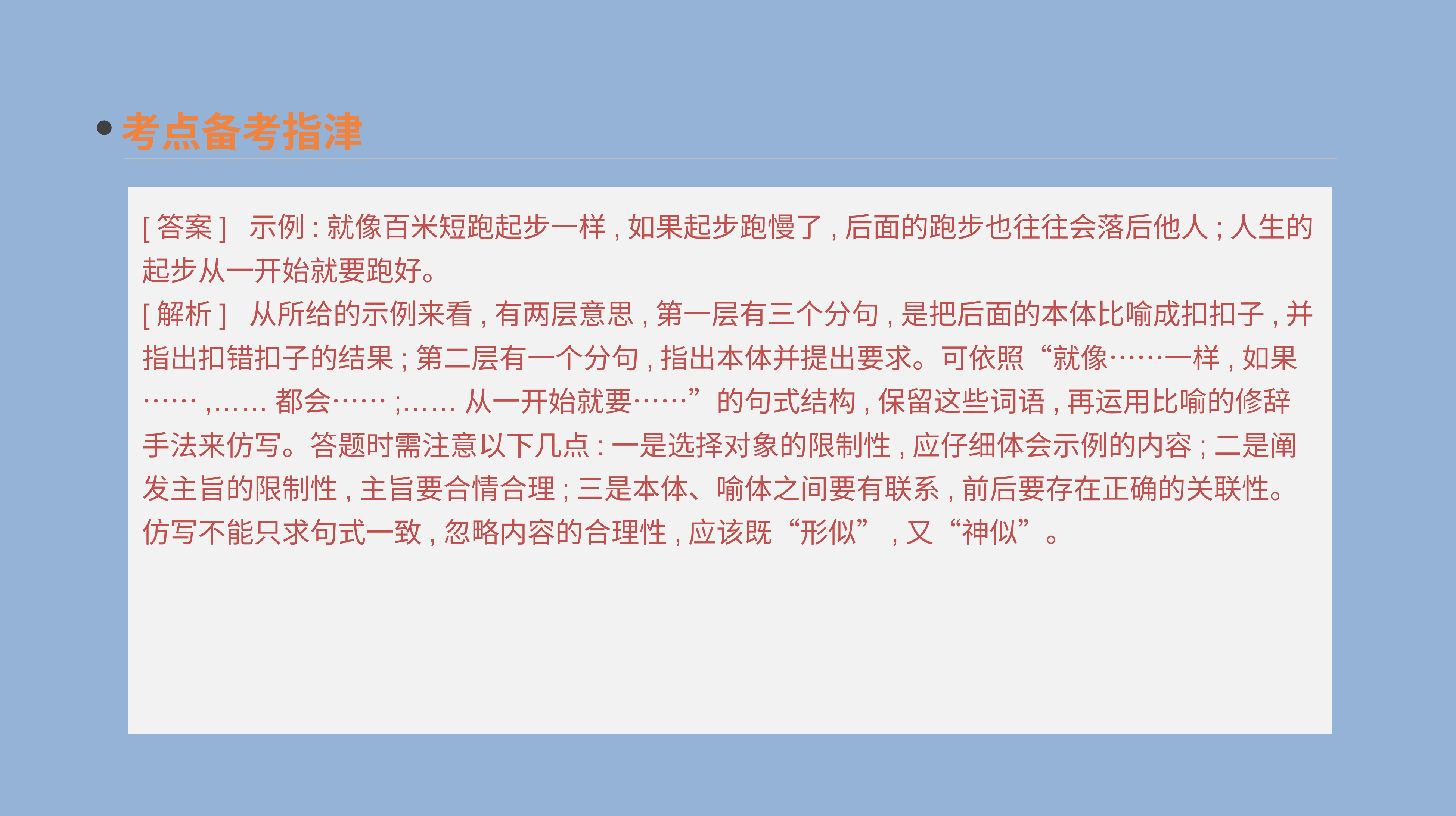

考点备考指津

[答案]  示例:就像百米短跑起步一样,如果起步跑慢了,后面的跑步也往往会落后他人;人生的起步从一开始就要跑好。
[解析]  从所给的示例来看,有两层意思,第一层有三个分句,是把后面的本体比喻成扣扣子,并指出扣错扣子的结果;第二层有一个分句,指出本体并提出要求。可依照“就像……一样,如果……,……都会……;……从一开始就要……”的句式结构,保留这些词语,再运用比喻的修辞手法来仿写。答题时需注意以下几点:一是选择对象的限制性,应仔细体会示例的内容;二是阐发主旨的限制性,主旨要合情合理;三是本体、喻体之间要有联系,前后要存在正确的关联性。仿写不能只求句式一致,忽略内容的合理性,应该既“形似”,又“神似”。